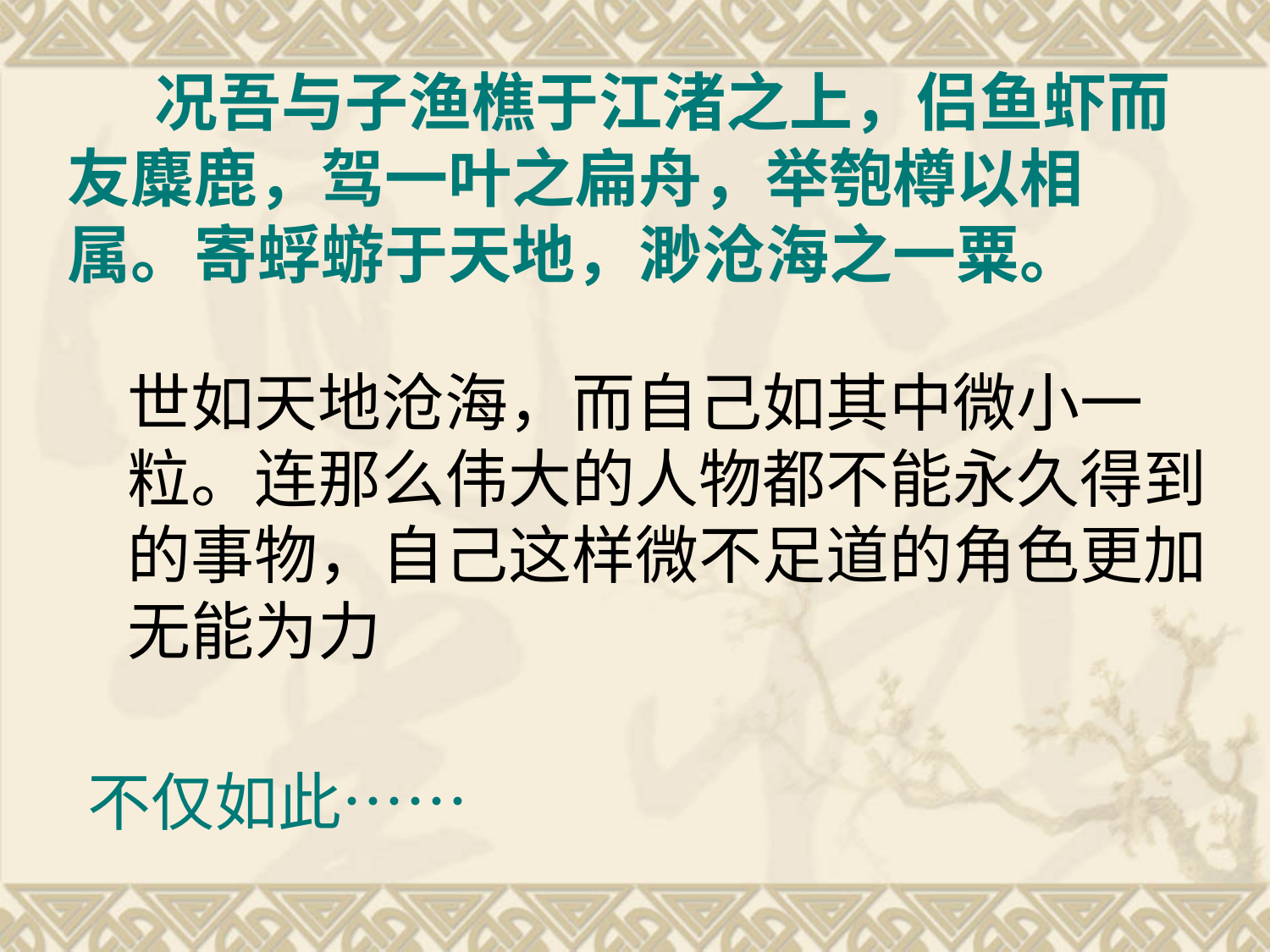

况吾与子渔樵于江渚之上，侣鱼虾而友麋鹿，驾一叶之扁舟，举匏樽以相属。寄蜉蝣于天地，渺沧海之一粟。
世如天地沧海，而自己如其中微小一粒。连那么伟大的人物都不能永久得到的事物，自己这样微不足道的角色更加无能为力
不仅如此……